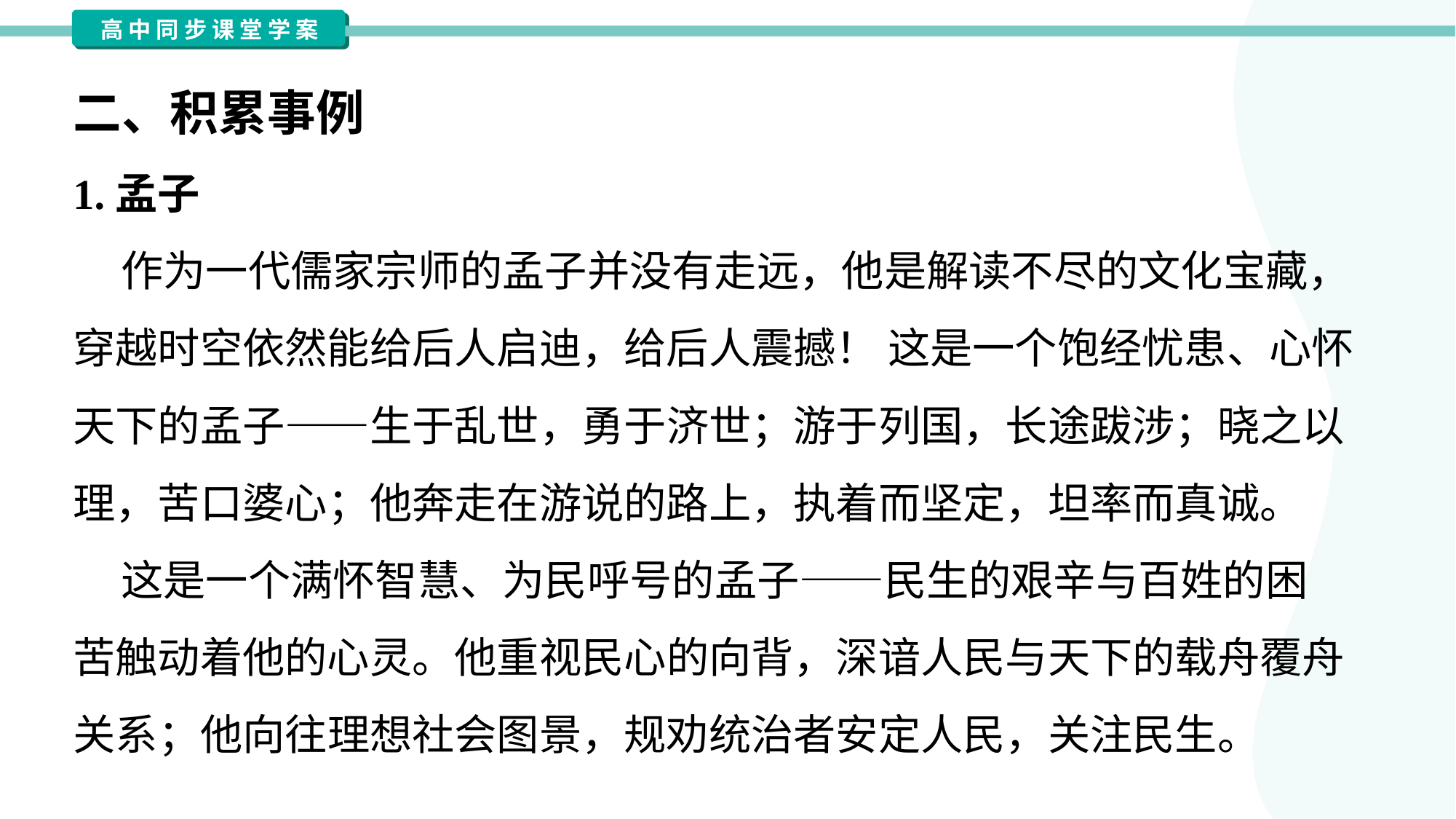

二、积累事例
1.孟子
    作为一代儒家宗师的孟子并没有走远，他是解读不尽的文化宝藏，
穿越时空依然能给后人启迪，给后人震撼！ 这是一个饱经忧患、心怀
天下的孟子——生于乱世，勇于济世；游于列国，长途跋涉；晓之以
理，苦口婆心；他奔走在游说的路上，执着而坚定，坦率而真诚。
    这是一个满怀智慧、为民呼号的孟子——民生的艰辛与百姓的困
苦触动着他的心灵。他重视民心的向背，深谙人民与天下的载舟覆舟
关系；他向往理想社会图景，规劝统治者安定人民，关注民生。